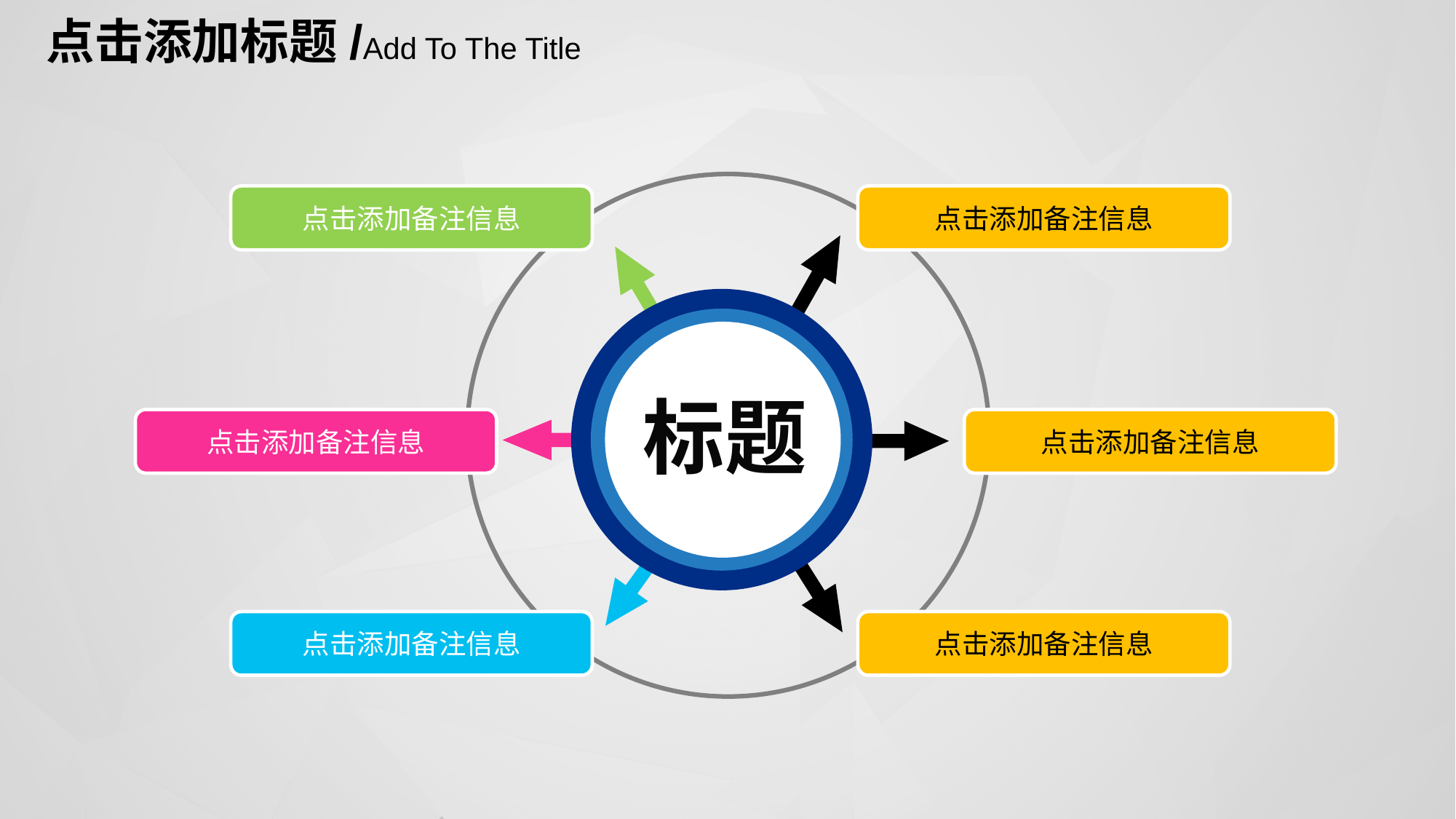

点击添加标题/Add To The Title

点击添加备注信息
点击添加备注信息

标题
点击添加备注信息
点击添加备注信息

点击添加备注信息
点击添加备注信息